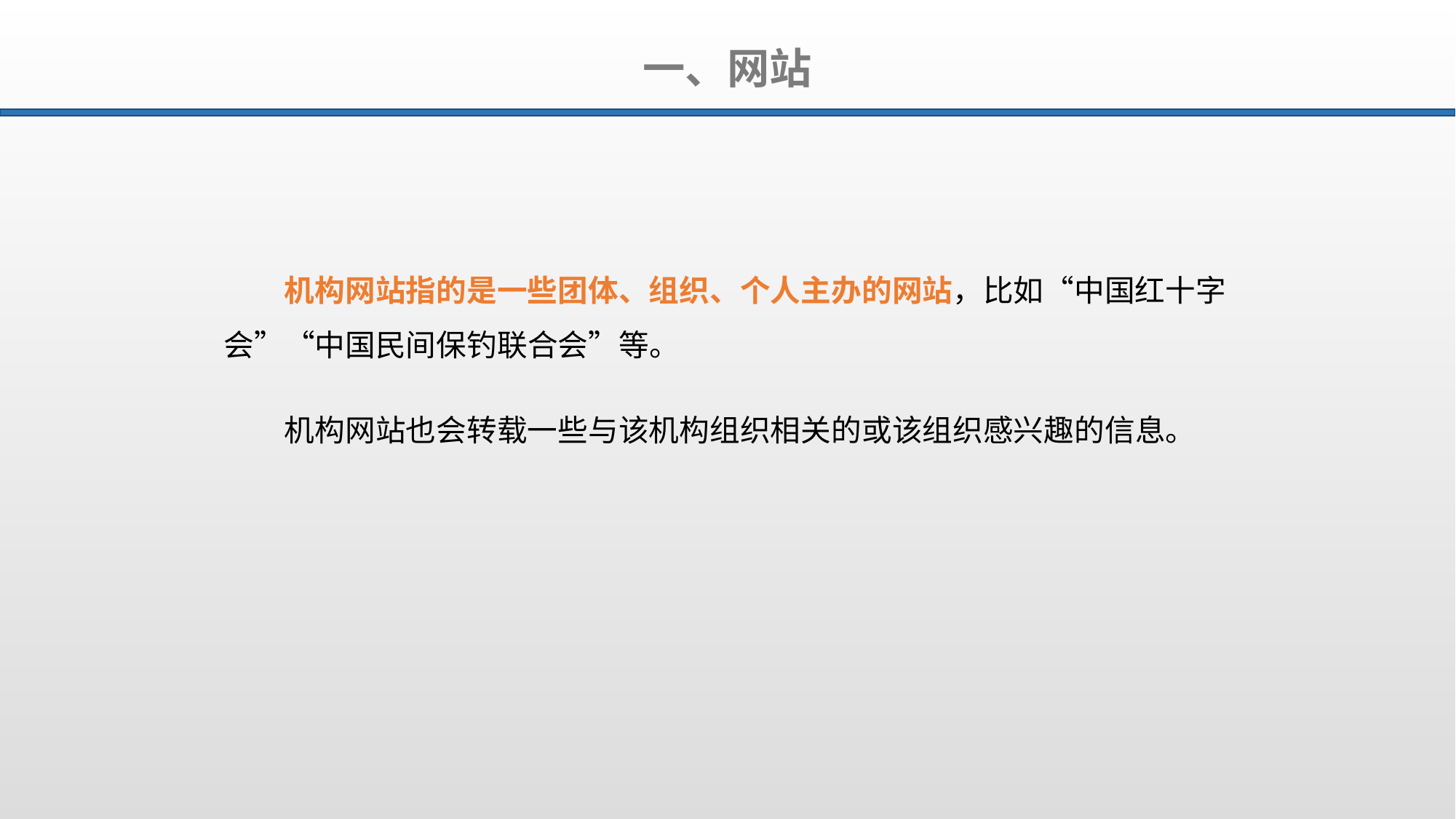

一、网站

机构网站指的是一些团体、组织、个人主办的网站，比如“中国红十字会”“中国民间保钓联合会”等。
机构网站也会转载一些与该机构组织相关的或该组织感兴趣的信息。